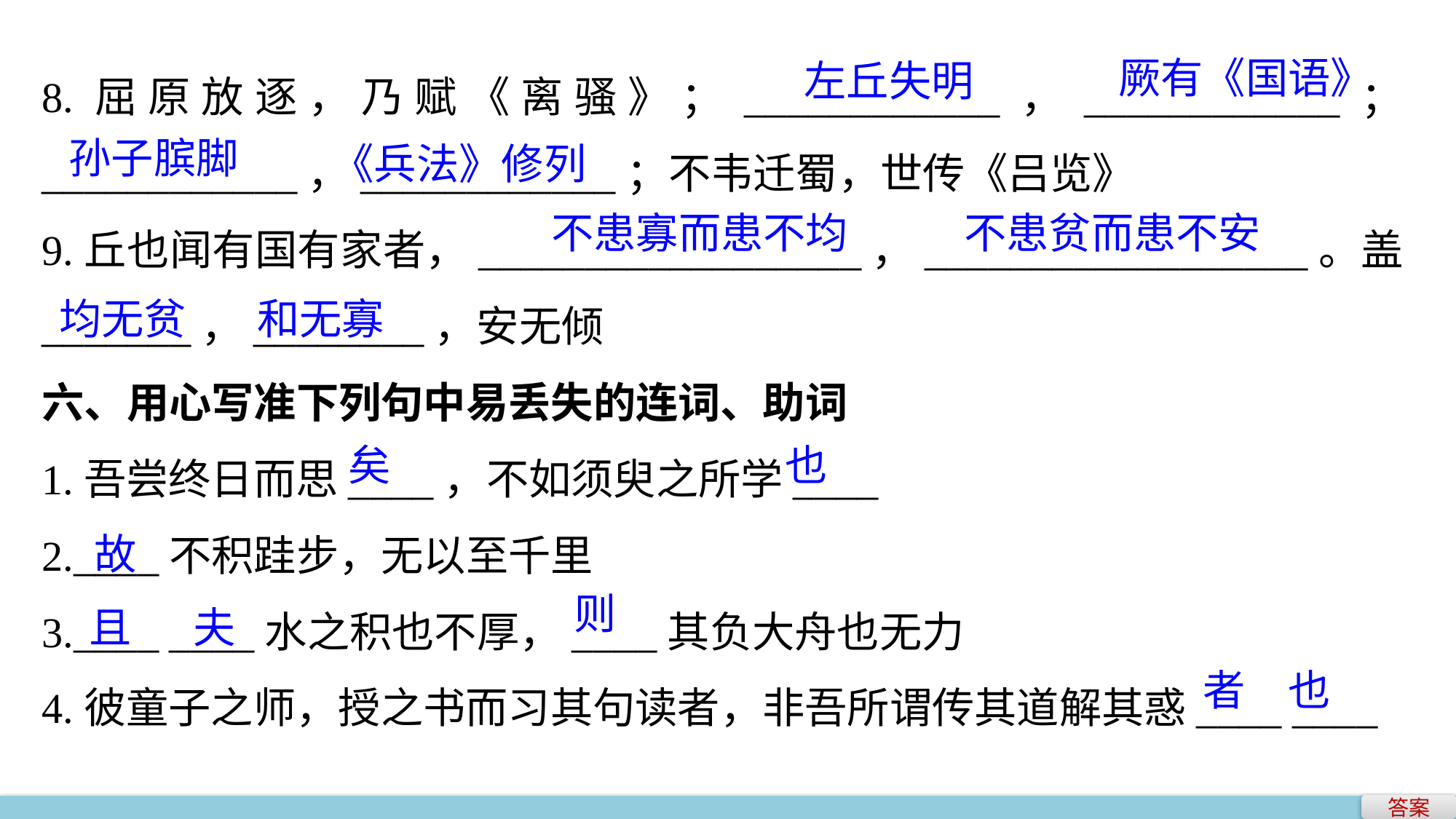

8.屈原放逐，乃赋《离骚》；____________，____________；____________，____________；不韦迁蜀，世传《吕览》
9.丘也闻有国有家者，__________________，__________________。盖_______，________，安无倾
六、用心写准下列句中易丢失的连词、助词
1.吾尝终日而思____，不如须臾之所学____
2.____不积跬步，无以至千里
3.____ ____水之积也不厚，____其负大舟也无力
4.彼童子之师，授之书而习其句读者，非吾所谓传其道解其惑____ ____
厥有《国语》
左丘失明
《兵法》修列
孙子膑脚
不患寡而患不均
不患贫而患不安
均无贫　   和无寡
矣　				也
故
且　  夫
则
者　也
答案